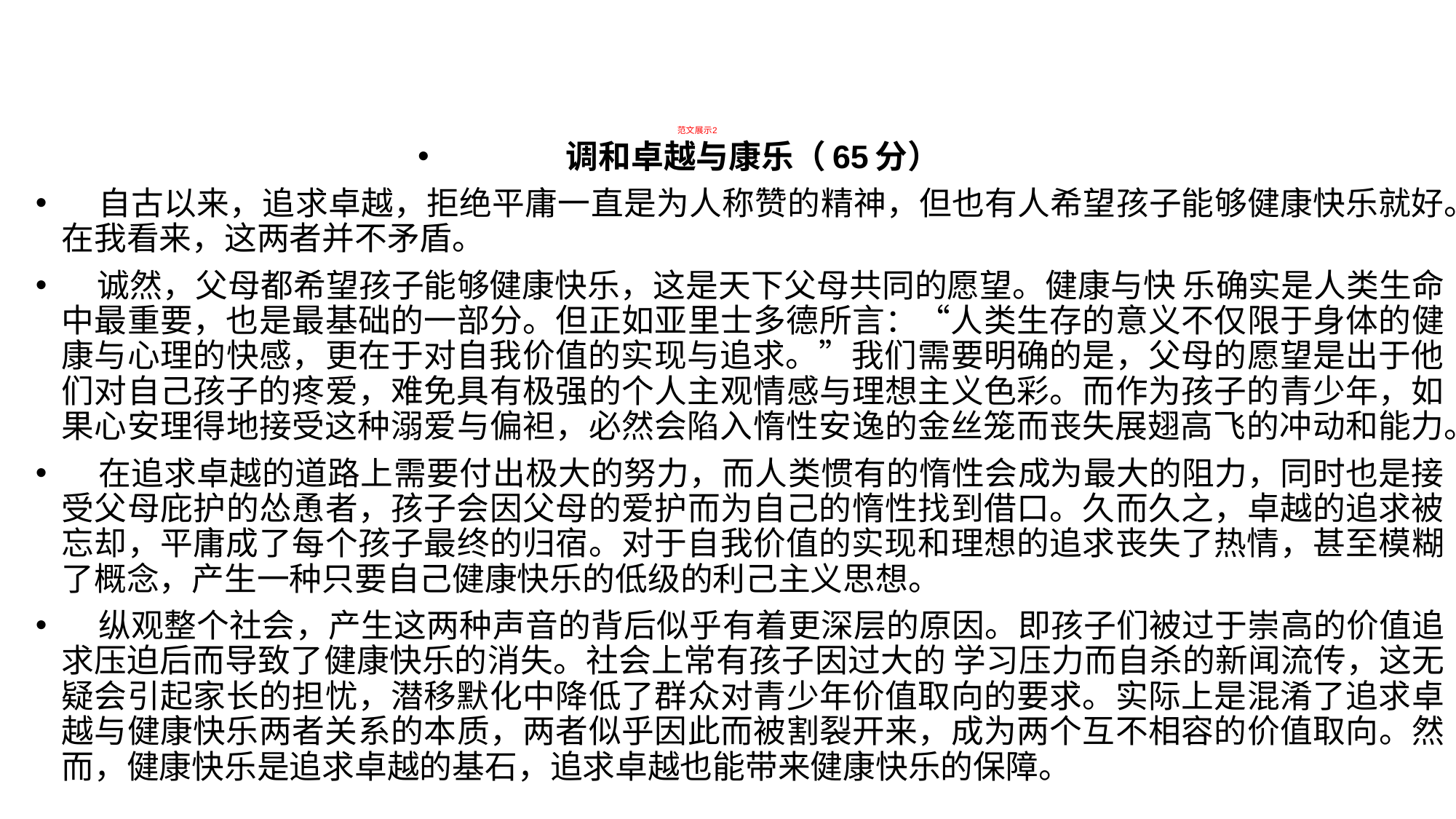

# 范文展示2
调和卓越与康乐（65分）
    自古以来，追求卓越，拒绝平庸一直是为人称赞的精神，但也有人希望孩子能够健康快乐就好。在我看来，这两者并不矛盾。
    诚然，父母都希望孩子能够健康快乐，这是天下父母共同的愿望。健康与快 乐确实是人类生命中最重要，也是最基础的一部分。但正如亚里士多德所言：“人类生存的意义不仅限于身体的健康与心理的快感，更在于对自我价值的实现与追求。”我们需要明确的是，父母的愿望是出于他们对自己孩子的疼爱，难免具有极强的个人主观情感与理想主义色彩。而作为孩子的青少年，如果心安理得地接受这种溺爱与偏袒，必然会陷入惰性安逸的金丝笼而丧失展翅高飞的冲动和能力。
    在追求卓越的道路上需要付出极大的努力，而人类惯有的惰性会成为最大的阻力，同时也是接受父母庇护的怂恿者，孩子会因父母的爱护而为自己的惰性找到借口。久而久之，卓越的追求被忘却，平庸成了每个孩子最终的归宿。对于自我价值的实现和理想的追求丧失了热情，甚至模糊了概念，产生一种只要自己健康快乐的低级的利己主义思想。
    纵观整个社会，产生这两种声音的背后似乎有着更深层的原因。即孩子们被过于崇高的价值追求压迫后而导致了健康快乐的消失。社会上常有孩子因过大的 学习压力而自杀的新闻流传，这无疑会引起家长的担忧，潜移默化中降低了群众对青少年价值取向的要求。实际上是混淆了追求卓越与健康快乐两者关系的本质，两者似乎因此而被割裂开来，成为两个互不相容的价值取向。然而，健康快乐是追求卓越的基石，追求卓越也能带来健康快乐的保障。